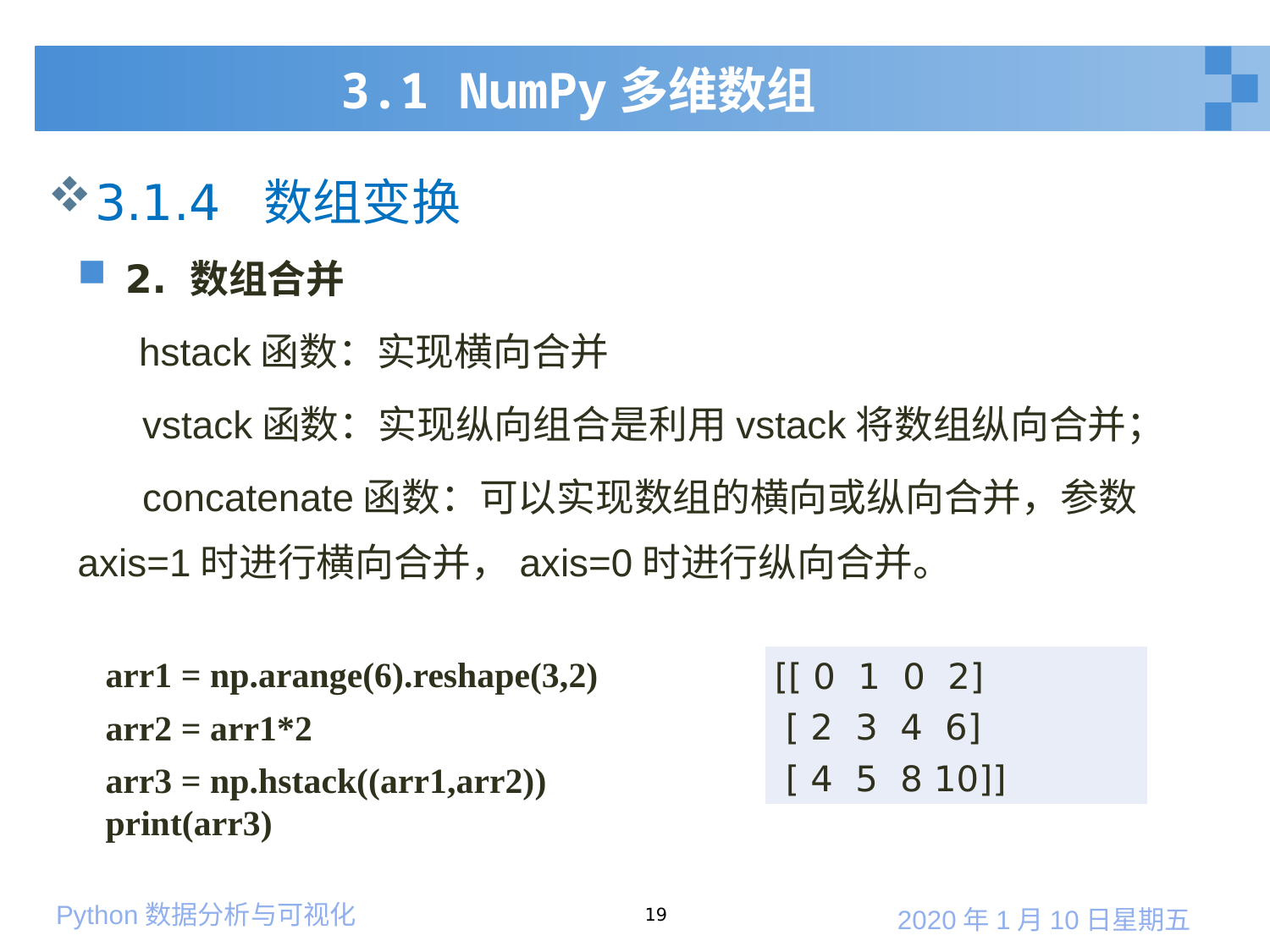

# 3.1 NumPy多维数组
3.1.4  数组变换
2. 数组合并
     hstack函数：实现横向合并
      vstack函数：实现纵向组合是利用vstack将数组纵向合并；
      concatenate函数：可以实现数组的横向或纵向合并，参数axis=1时进行横向合并，axis=0时进行纵向合并。
arr1 = np.arange(6).reshape(3,2)
arr2 = arr1*2
arr3 = np.hstack((arr1,arr2))
print(arr3)
| [[ 0 1 0 2] [ 2 3 4 6] [ 4 5 8 10]] |
| --- |
19
2020年1月10日星期五